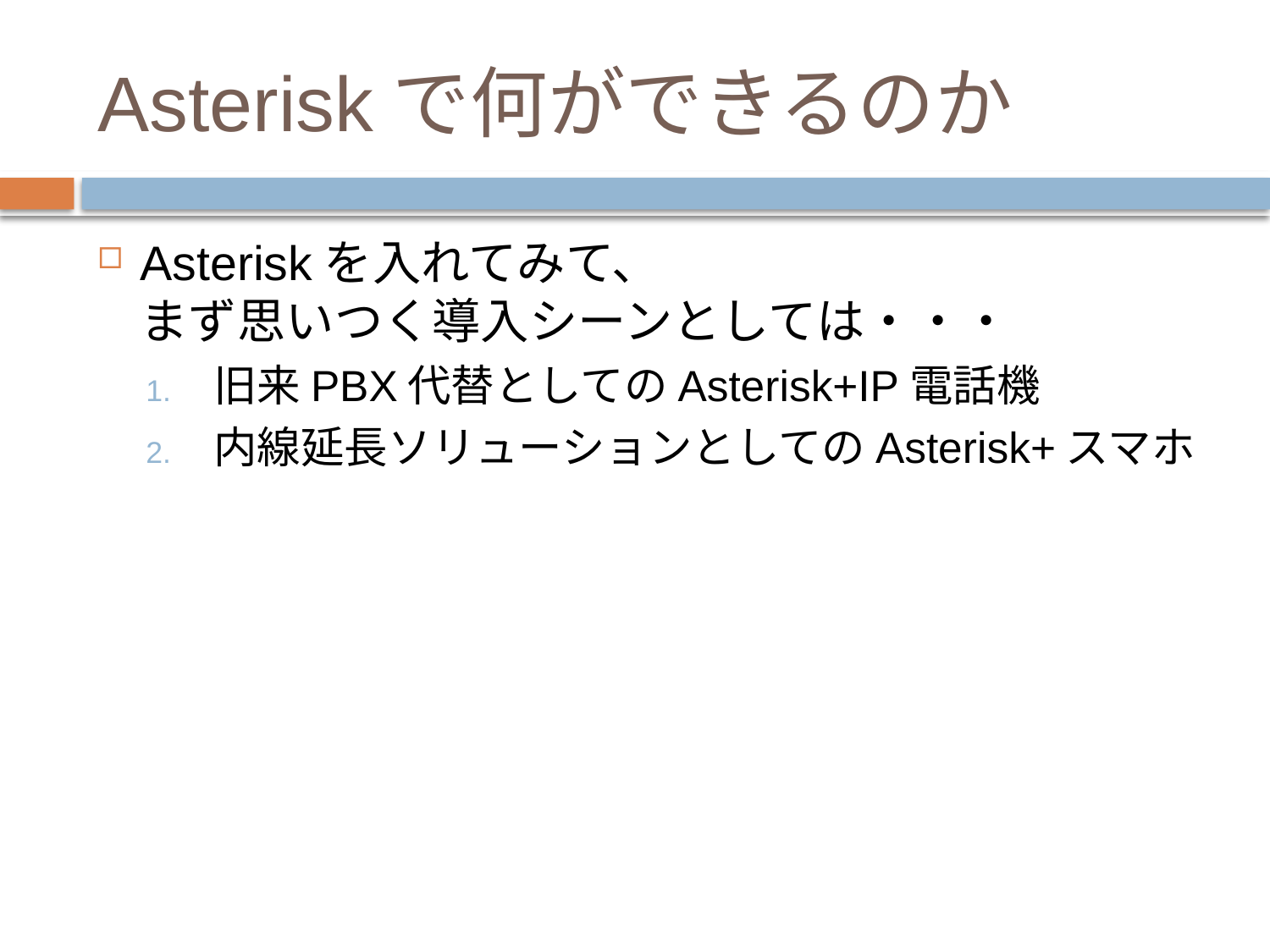

# Asteriskで何ができるのか
Asteriskを入れてみて、
まず思いつく導入シーンとしては・・・
旧来PBX代替としてのAsterisk+IP電話機
内線延長ソリューションとしてのAsterisk+スマホ